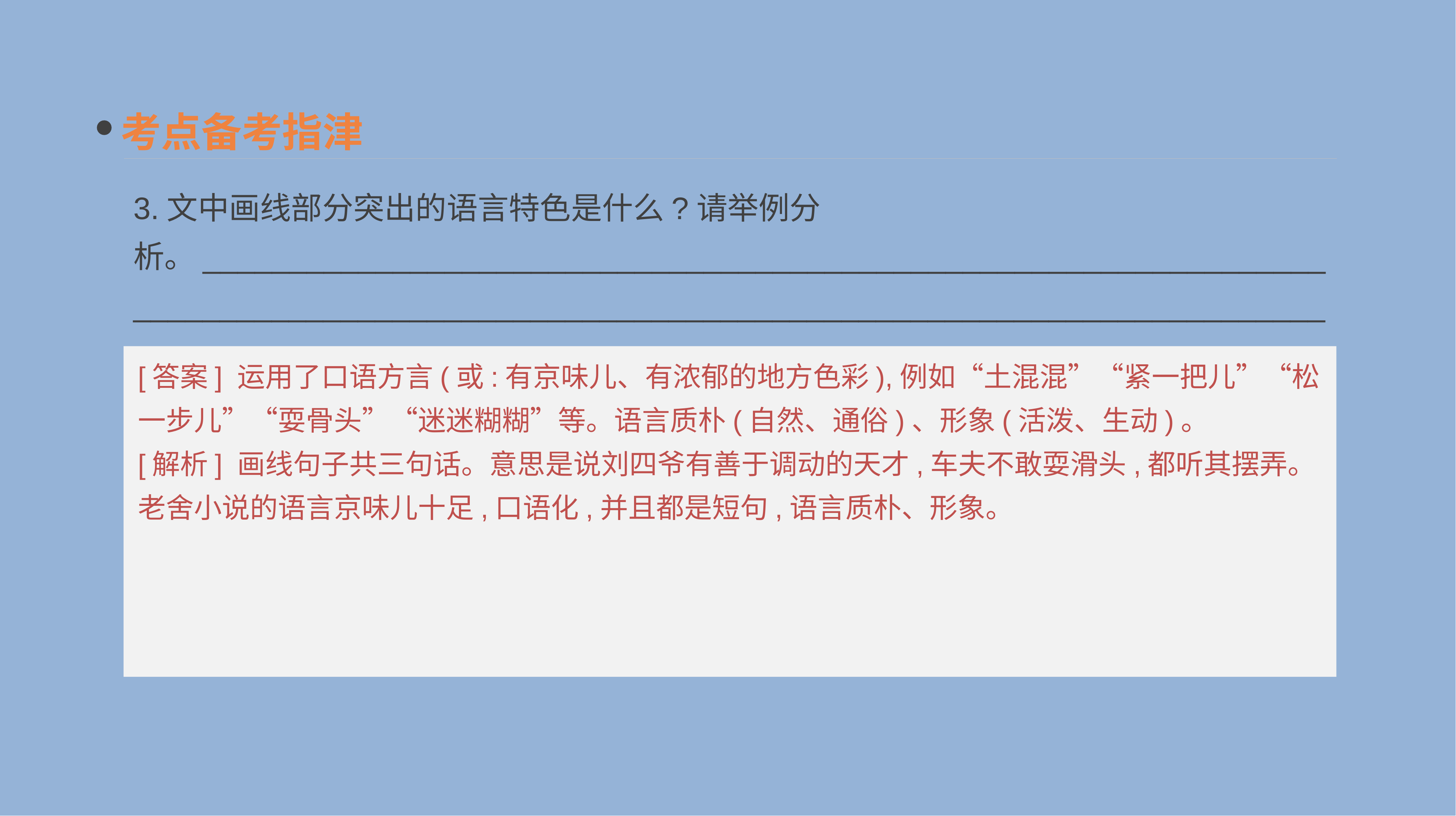

考点备考指津

3.文中画线部分突出的语言特色是什么?请举例分析。__________________________________________________________________________________________________________________________________________________________________________

[答案] 运用了口语方言(或:有京味儿、有浓郁的地方色彩),例如“土混混”“紧一把儿”“松一步儿”“耍骨头”“迷迷糊糊”等。语言质朴(自然、通俗)、形象(活泼、生动)。
[解析] 画线句子共三句话。意思是说刘四爷有善于调动的天才,车夫不敢耍滑头,都听其摆弄。老舍小说的语言京味儿十足,口语化,并且都是短句,语言质朴、形象。